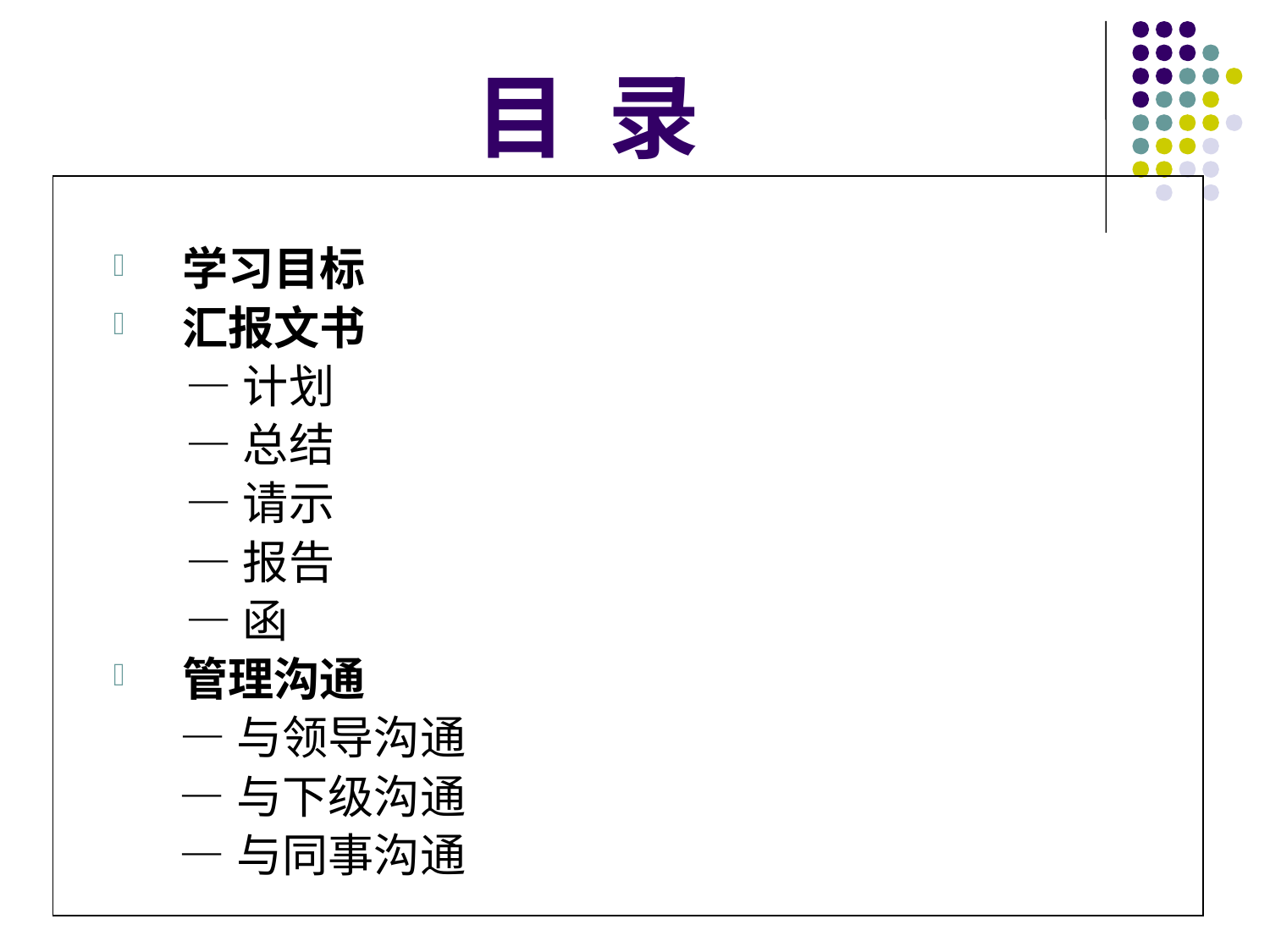

# 目  录

学习目标
汇报文书
       —计划
       —总结
       —请示
       —报告
       —函
管理沟通
           —与领导沟通
           —与下级沟通
           —与同事沟通